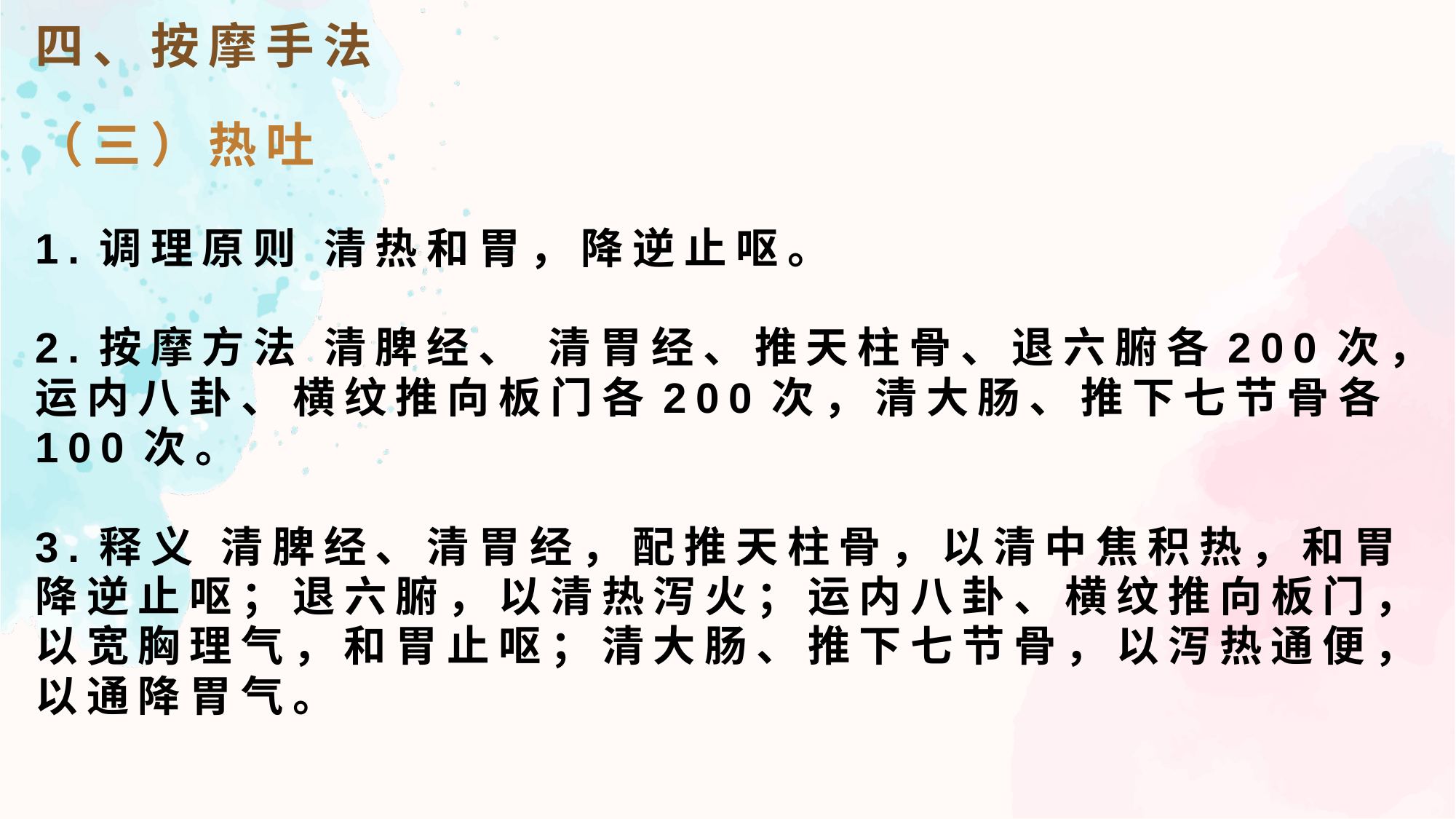

四、按摩手法

（三）热吐

1.调理原则 清热和胃，降逆止呕。

2.按摩方法 清脾经、 清胃经、推天柱骨、退六腑各200次，运内八卦、横纹推向板门各200次，清大肠、推下七节骨各100次。

3.释义 清脾经、清胃经，配推天柱骨，以清中焦积热，和胃降逆止呕；退六腑，以清热泻火；运内八卦、横纹推向板门，以宽胸理气，和胃止呕；清大肠、推下七节骨，以泻热通便，以通降胃气。